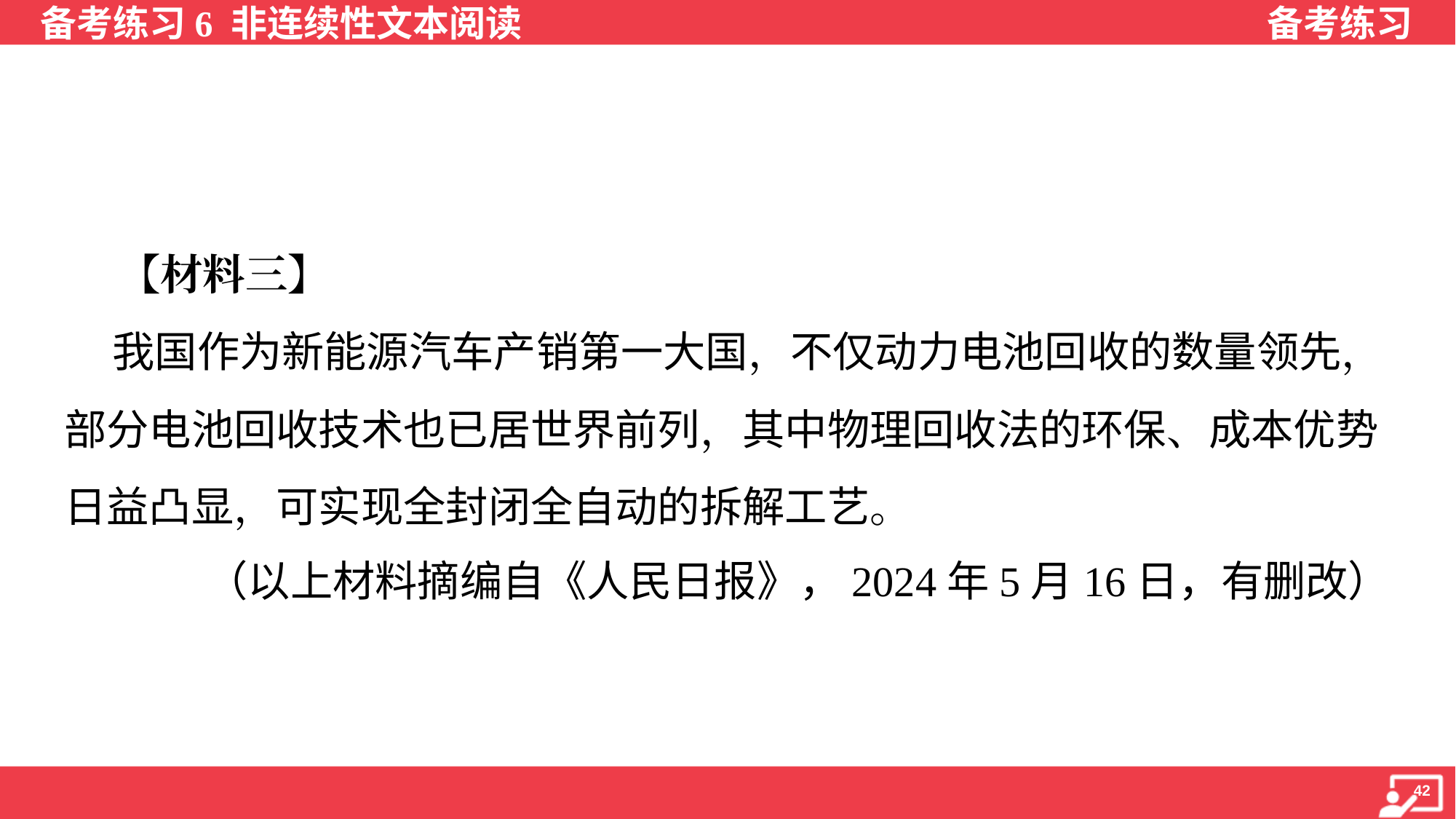

【材料三】
    我国作为新能源汽车产销第一大国，不仅动力电池回收的数量领先，
部分电池回收技术也已居世界前列，其中物理回收法的环保、成本优势
日益凸显，可实现全封闭全自动的拆解工艺。
    （以上材料摘编自《人民日报》，2024年5月16日，有删改）